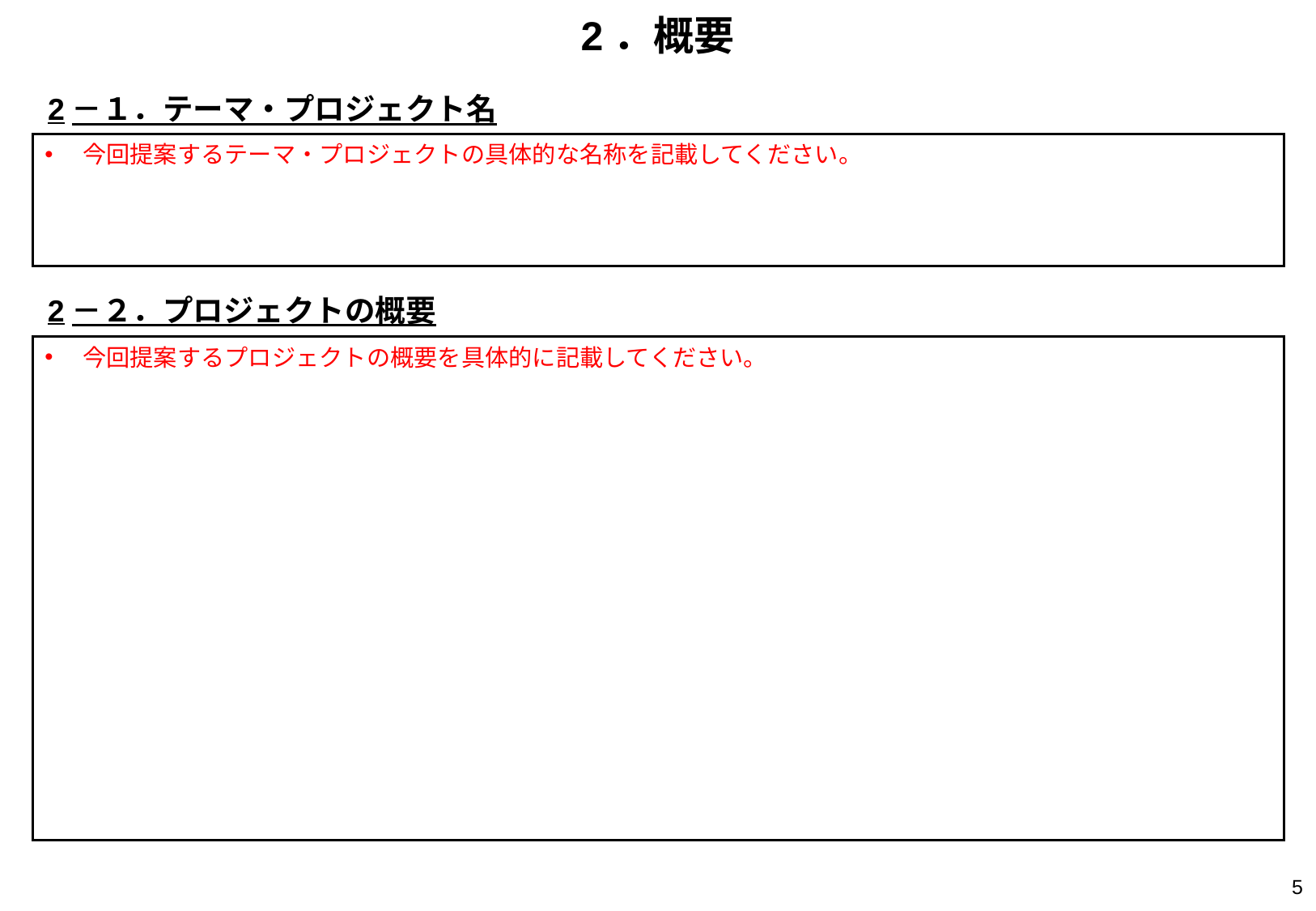

# 2．概要
2－１．テーマ・プロジェクト名
今回提案するテーマ・プロジェクトの具体的な名称を記載してください。
2－２．プロジェクトの概要
今回提案するプロジェクトの概要を具体的に記載してください。
5